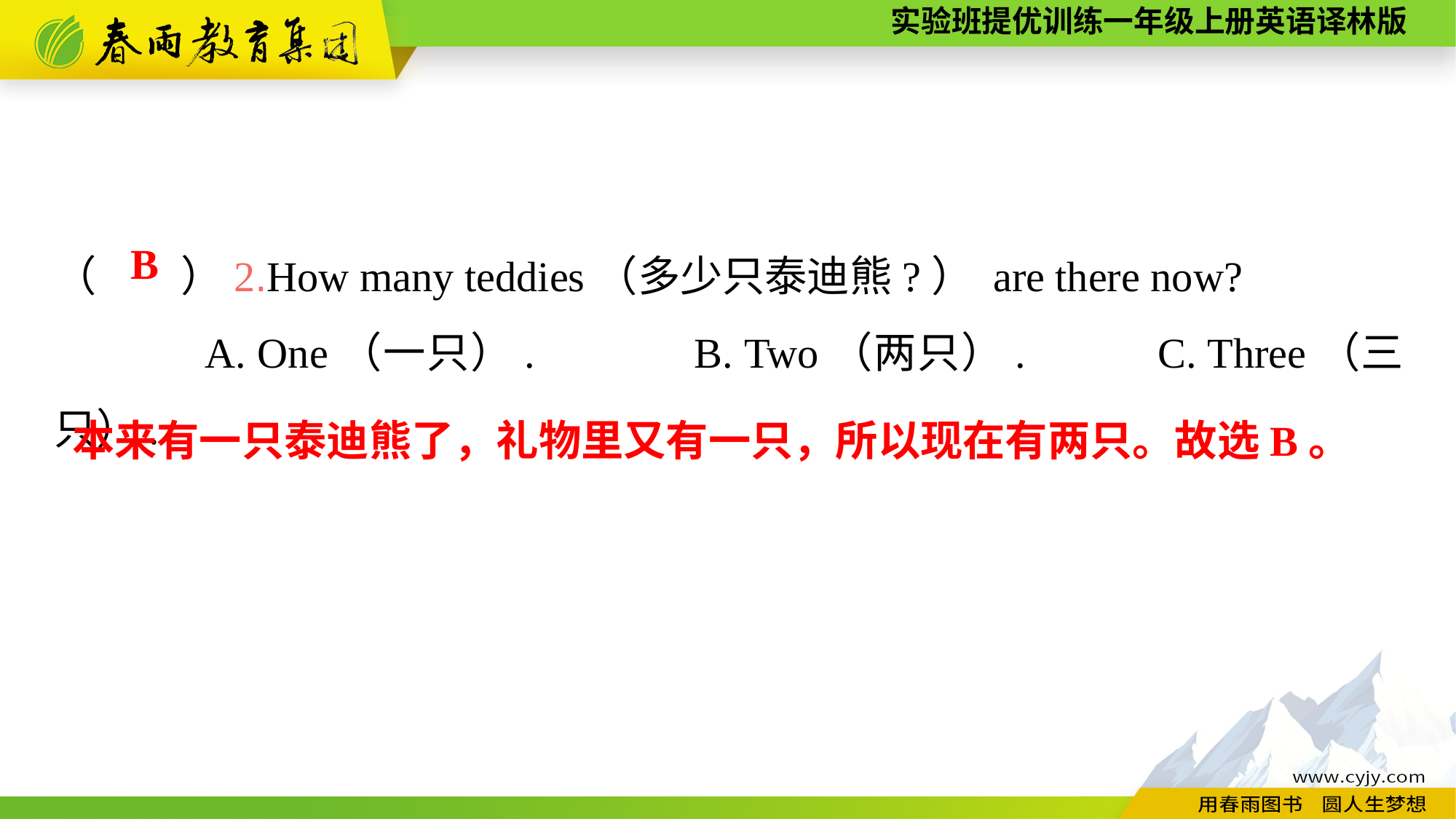

（　　）2.How many teddies（多少只泰迪熊?） are there now?
A. One（一只）.	　   B. Two（两只）.	   　C. Three（三只）.
B
本来有一只泰迪熊了，礼物里又有一只，所以现在有两只。故选B。